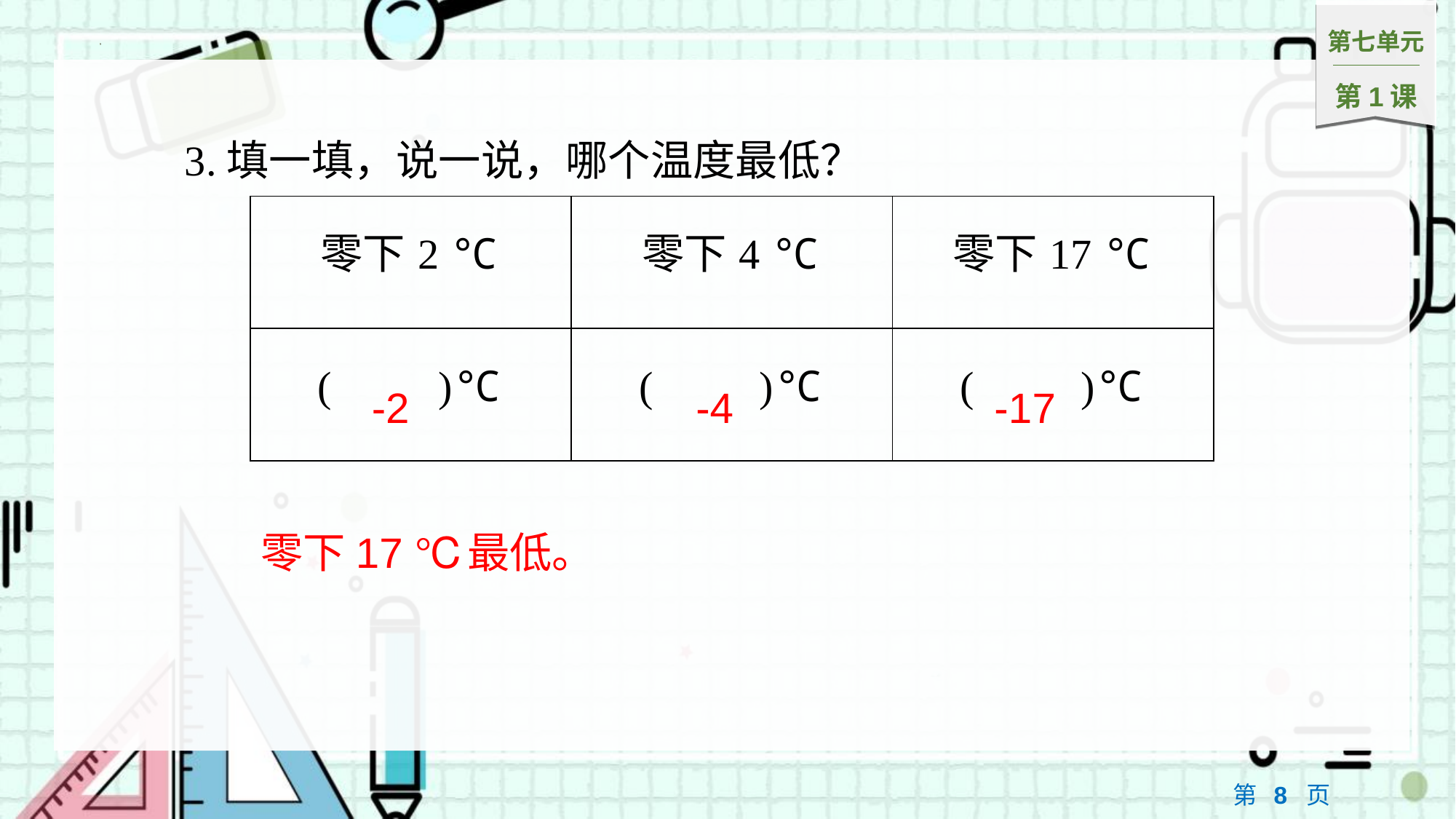

3.填一填，说一说，哪个温度最低？

| 零下2 ℃ | 零下4 ℃ | 零下17 ℃ |
| --- | --- | --- |
| (　　)℃ | (　　)℃ | (　　)℃ |
-2
-4
-17
零下17 ℃最低。